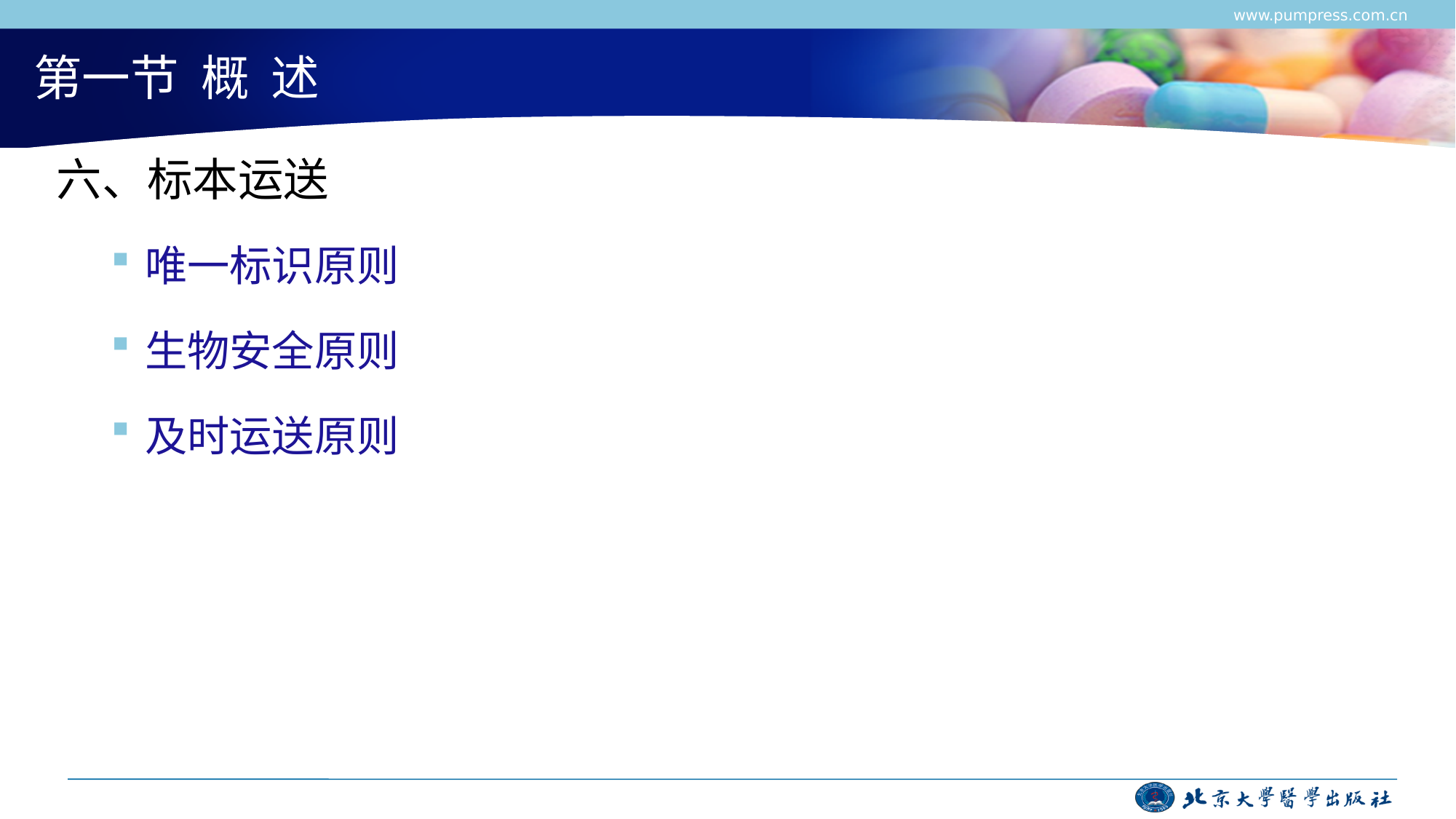

www.pumpress.com.cn
# 第一节  概  述
六、标本运送
唯一标识原则
生物安全原则
及时运送原则